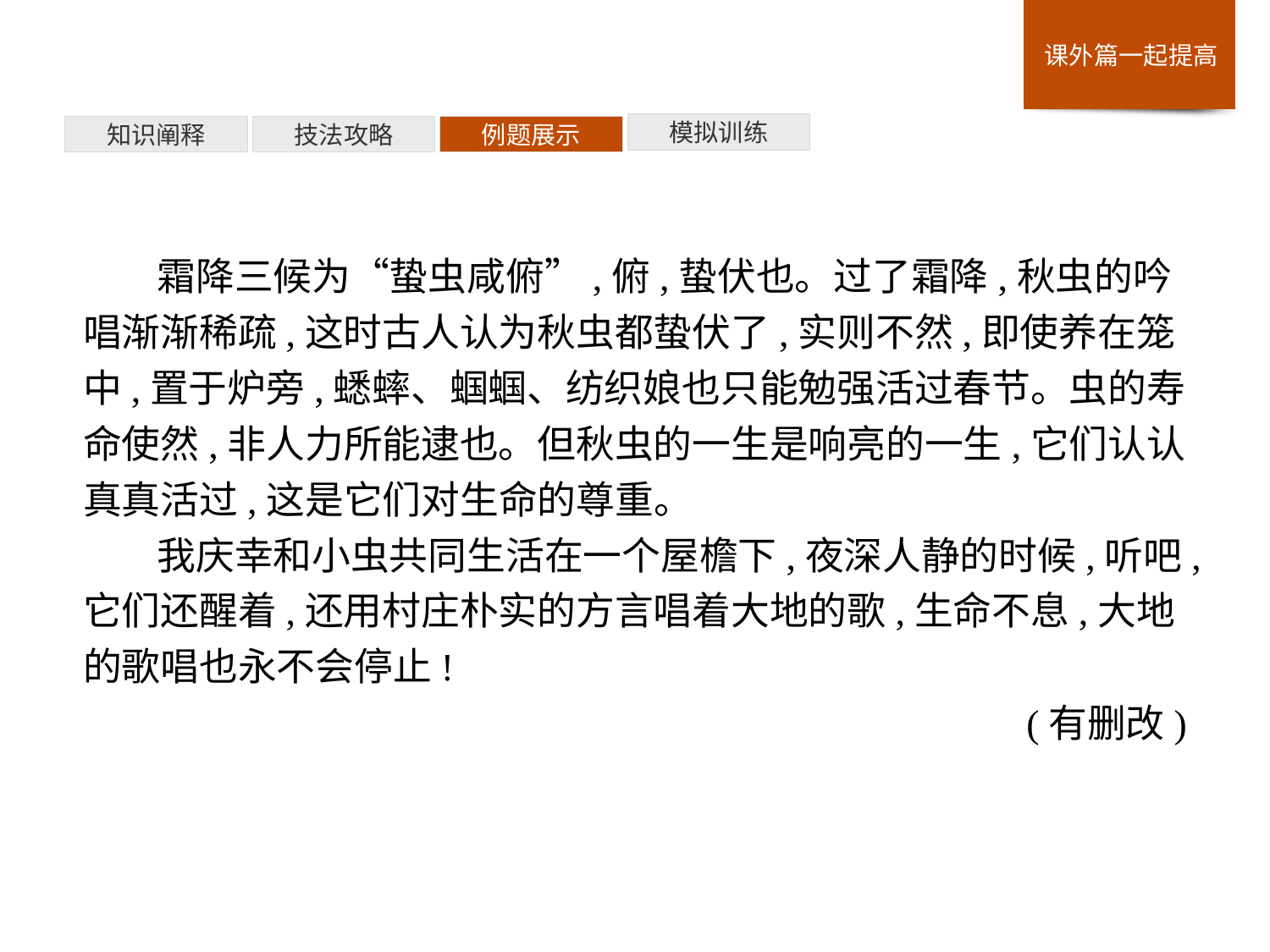

模拟训练
例题展示
技法攻略
知识阐释
霜降三候为“蛰虫咸俯”,俯,蛰伏也。过了霜降,秋虫的吟唱渐渐稀疏,这时古人认为秋虫都蛰伏了,实则不然,即使养在笼中,置于炉旁,蟋蟀、蝈蝈、纺织娘也只能勉强活过春节。虫的寿命使然,非人力所能逮也。但秋虫的一生是响亮的一生,它们认认真真活过,这是它们对生命的尊重。
我庆幸和小虫共同生活在一个屋檐下,夜深人静的时候,听吧,它们还醒着,还用村庄朴实的方言唱着大地的歌,生命不息,大地的歌唱也永不会停止!
(有删改)